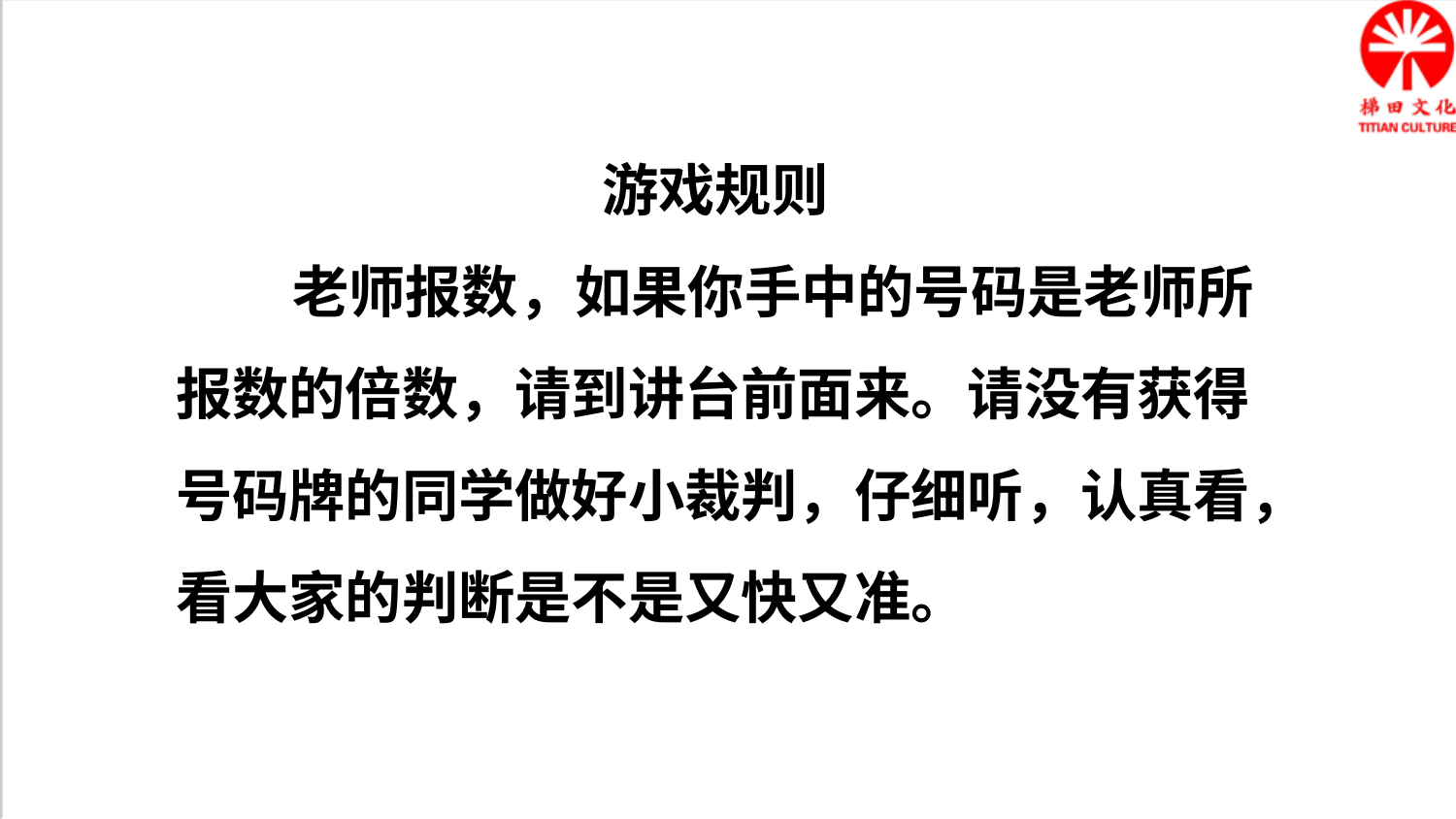

游戏规则
        老师报数，如果你手中的号码是老师所报数的倍数，请到讲台前面来。请没有获得号码牌的同学做好小裁判，仔细听，认真看，看大家的判断是不是又快又准。